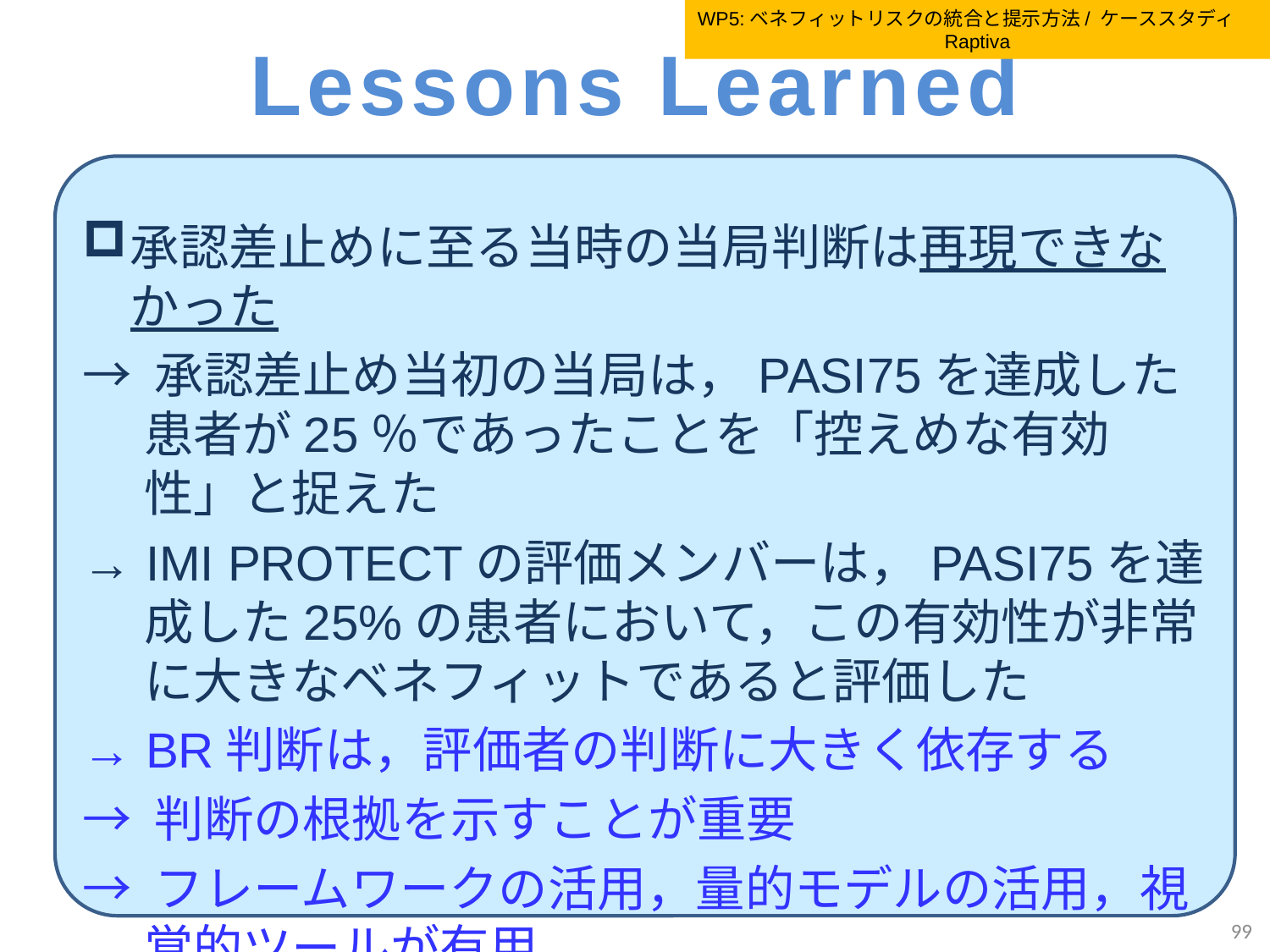

WP5:ベネフィットリスクの統合と提示方法/ ケーススタディ　Raptiva
# Lessons Learned

承認差止めに至る当時の当局判断は再現できなかった
→ 承認差止め当初の当局は，PASI75を達成した患者が25％であったことを「控えめな有効性」と捉えた
→ IMI PROTECTの評価メンバーは，PASI75を達成した25%の患者において，この有効性が非常に大きなベネフィットであると評価した
→ BR判断は，評価者の判断に大きく依存する
→ 判断の根拠を示すことが重要
→ フレームワークの活用，量的モデルの活用，視覚的ツールが有用

99